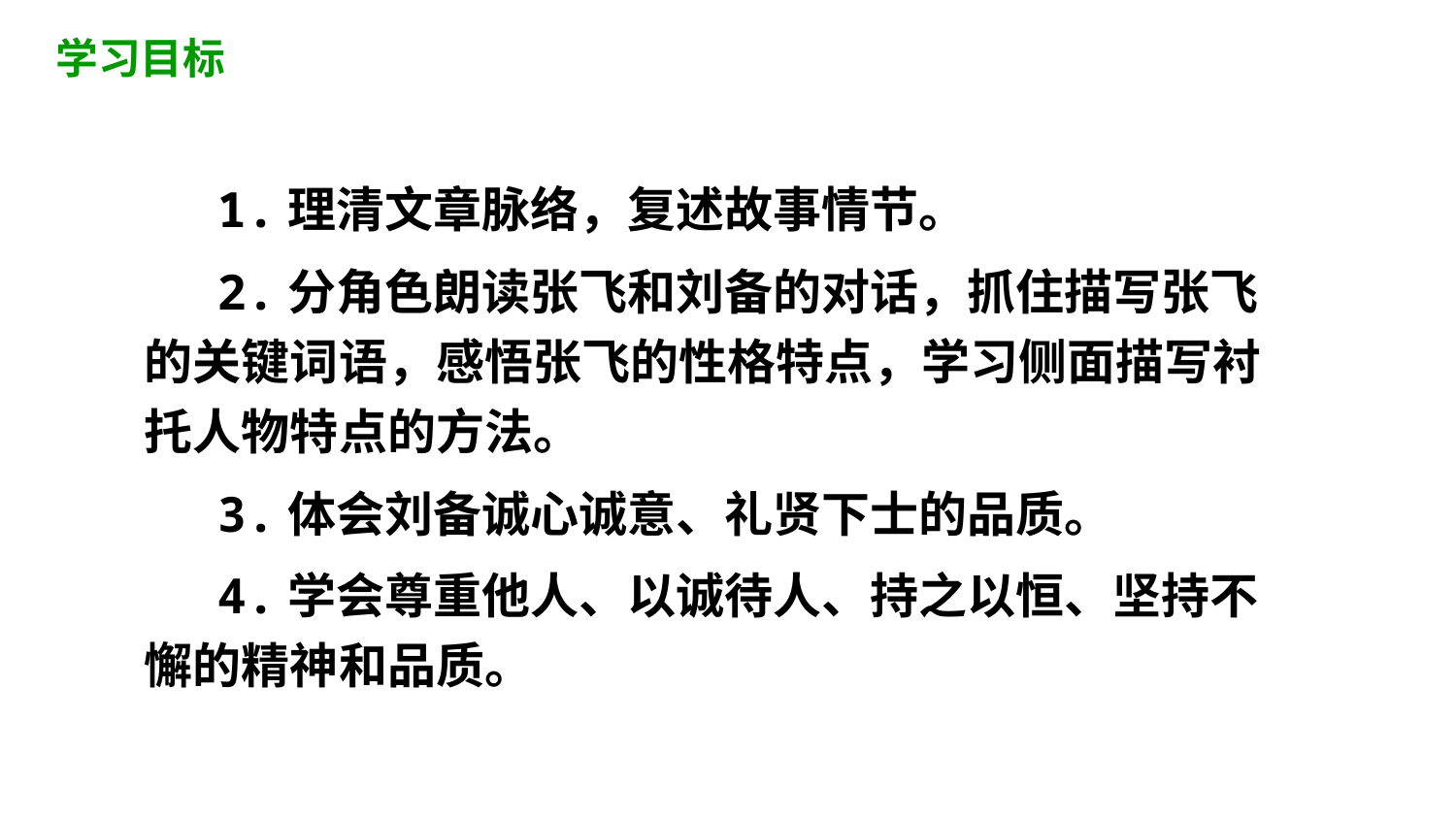

学习目标
1.理清文章脉络，复述故事情节。
2.分角色朗读张飞和刘备的对话，抓住描写张飞的关键词语，感悟张飞的性格特点，学习侧面描写衬托人物特点的方法。
3.体会刘备诚心诚意、礼贤下士的品质。
4.学会尊重他人、以诚待人、持之以恒、坚持不懈的精神和品质。